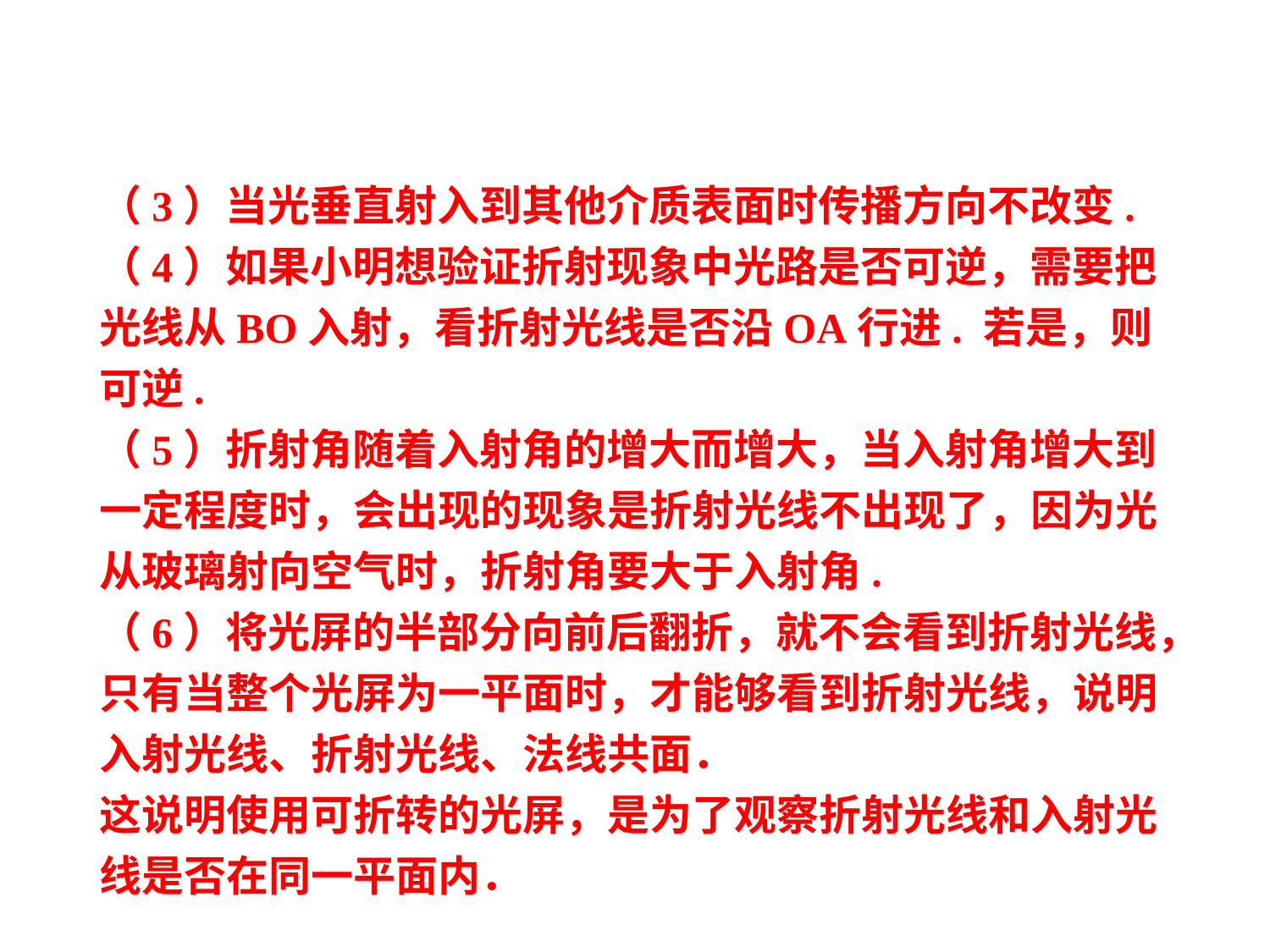

（3）当光垂直射入到其他介质表面时传播方向不改变.
（4）如果小明想验证折射现象中光路是否可逆，需要把光线从BO入射，看折射光线是否沿OA行进. 若是，则可逆.
（5）折射角随着入射角的增大而增大，当入射角增大到一定程度时，会出现的现象是折射光线不出现了，因为光从玻璃射向空气时，折射角要大于入射角.
（6）将光屏的半部分向前后翻折，就不会看到折射光线，只有当整个光屏为一平面时，才能够看到折射光线，说明入射光线、折射光线、法线共面．
这说明使用可折转的光屏，是为了观察折射光线和入射光线是否在同一平面内．